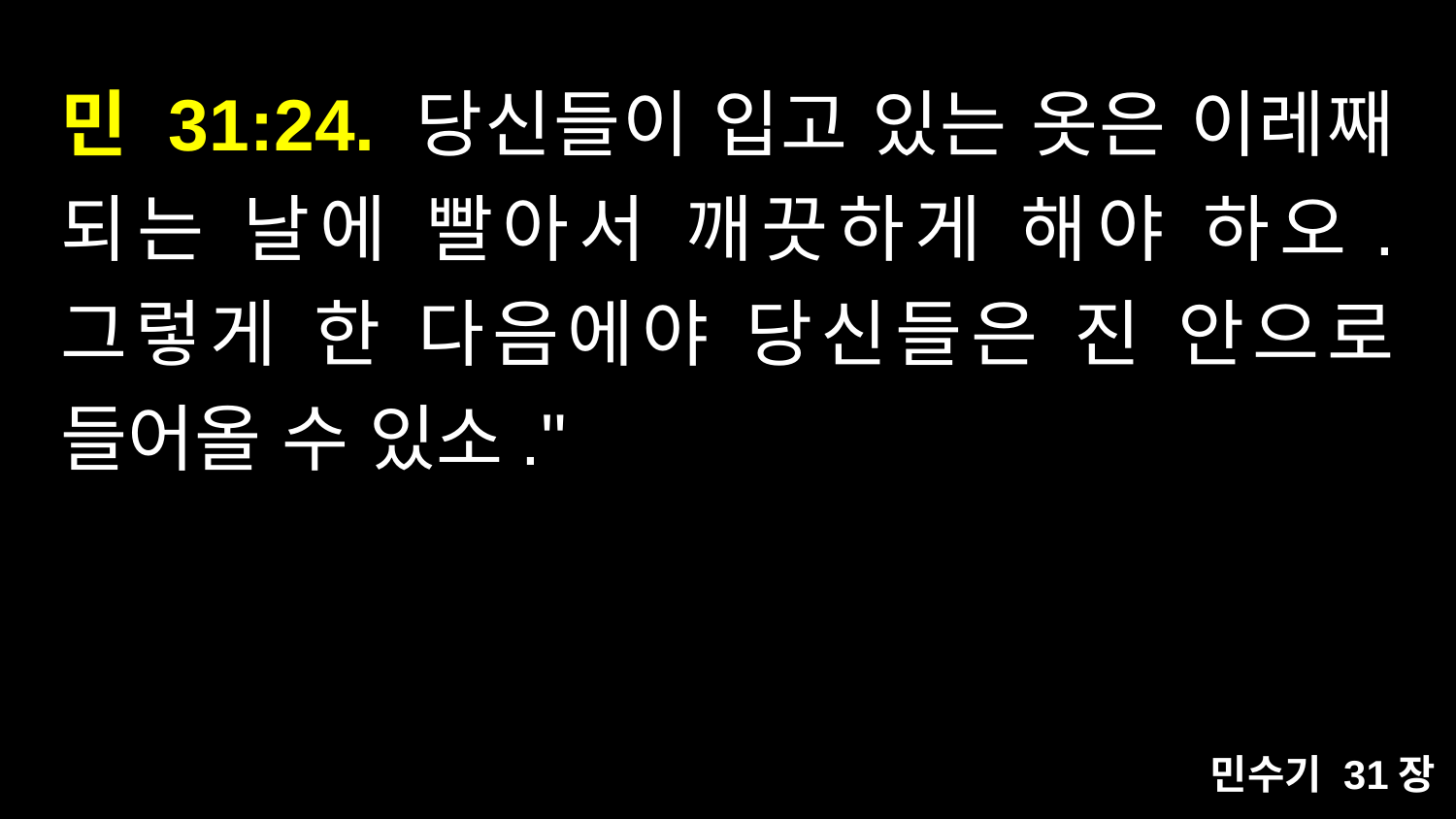

# 민 31:24. 당신들이 입고 있는 옷은 이레째 되는 날에 빨아서 깨끗하게 해야 하오. 그렇게 한 다음에야 당신들은 진 안으로 들어올 수 있소."
민수기 31장